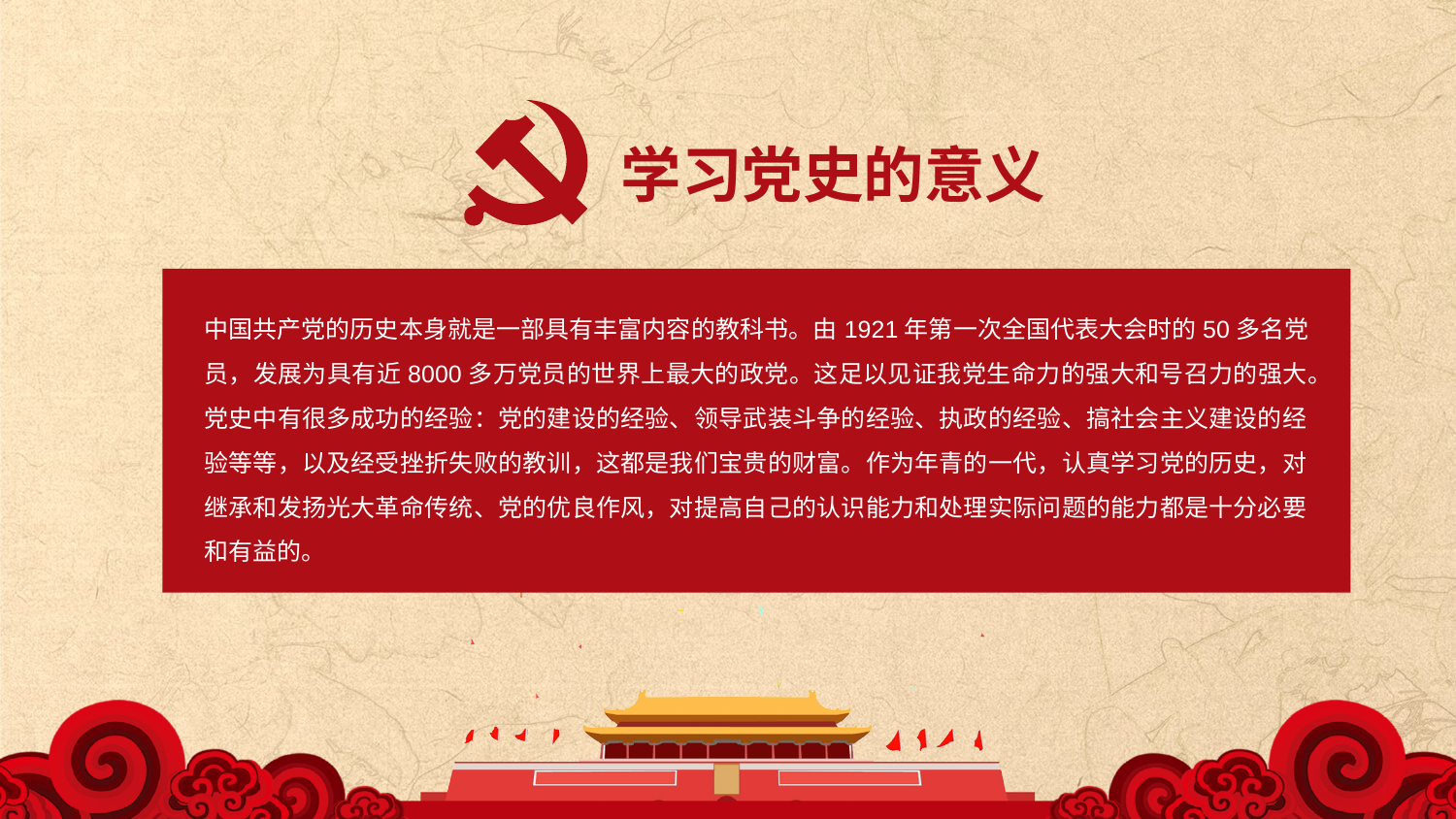

学习党史的意义

中国共产党的历史本身就是一部具有丰富内容的教科书。由1921年第一次全国代表大会时的50多名党员，发展为具有近8000多万党员的世界上最大的政党。这足以见证我党生命力的强大和号召力的强大。
党史中有很多成功的经验：党的建设的经验、领导武装斗争的经验、执政的经验、搞社会主义建设的经验等等，以及经受挫折失败的教训，这都是我们宝贵的财富。作为年青的一代，认真学习党的历史，对继承和发扬光大革命传统、党的优良作风，对提高自己的认识能力和处理实际问题的能力都是十分必要和有益的。